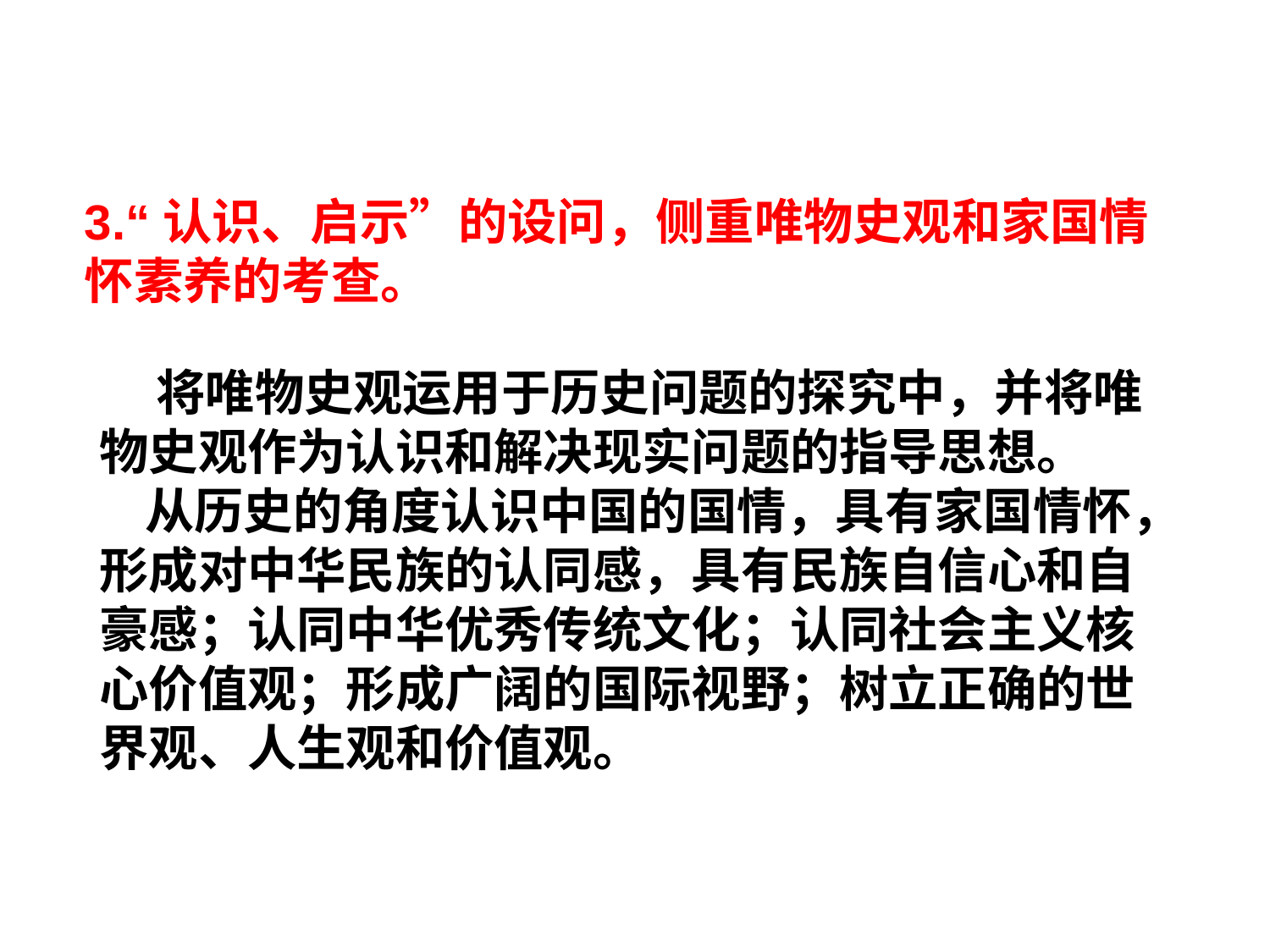

3.“认识、启示”的设问，侧重唯物史观和家国情怀素养的考查。

    将唯物史观运用于历史问题的探究中，并将唯物史观作为认识和解决现实问题的指导思想。
   从历史的角度认识中国的国情，具有家国情怀，形成对中华民族的认同感，具有民族自信心和自豪感；认同中华优秀传统文化；认同社会主义核心价值观；形成广阔的国际视野；树立正确的世界观、人生观和价值观。